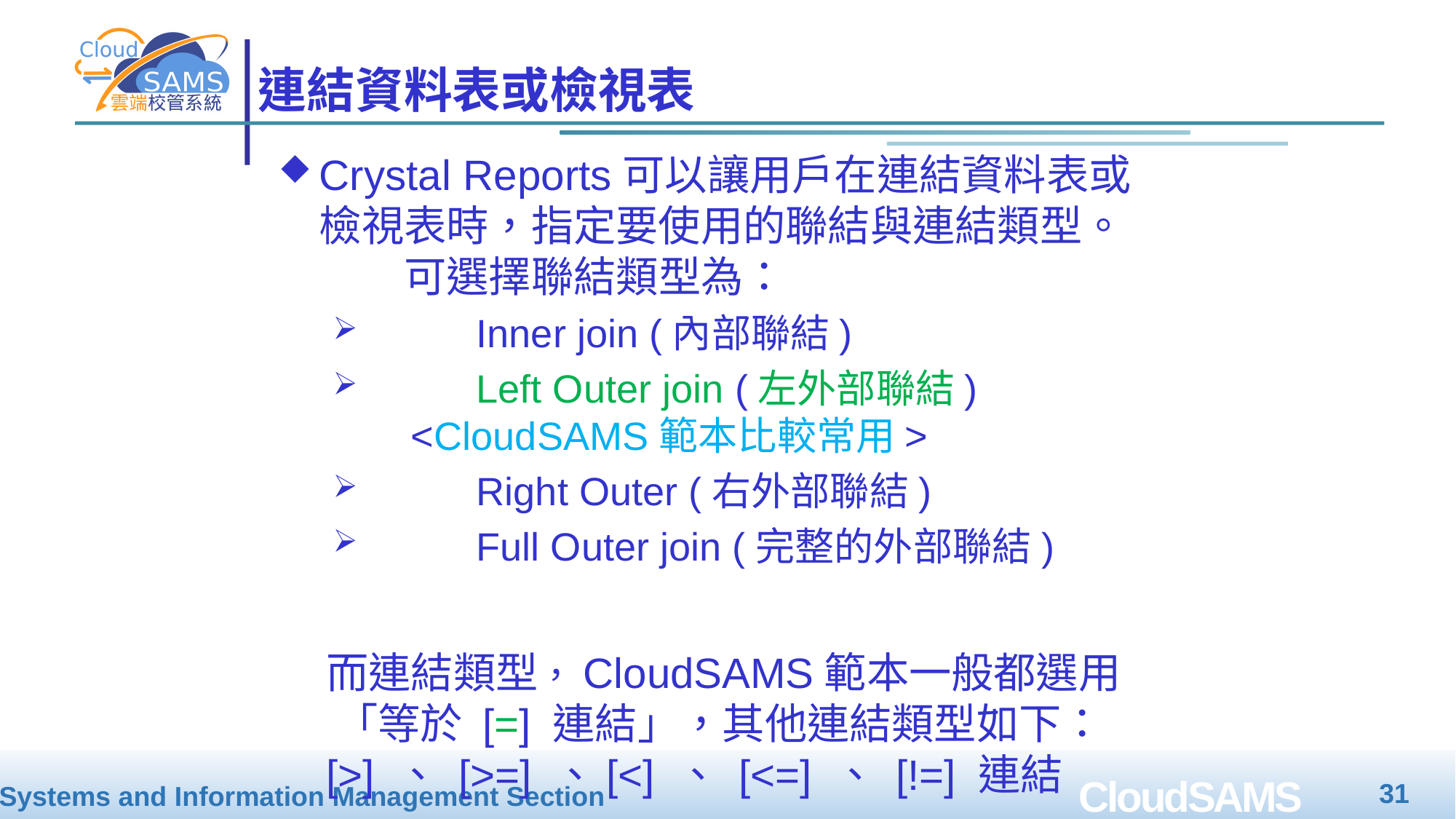

# 連結資料表或檢視表
Crystal Reports可以讓用戶在連結資料表或檢視表時，指定要使用的聯結與連結類型。           可選擇聯結類型為：
 	Inner join (內部聯結)
	Left Outer join (左外部聯結)                   <CloudSAMS範本比較常用>
	Right Outer (右外部聯結)
	Full Outer join (完整的外部聯結)

而連結類型，CloudSAMS範本一般都選用   「等於 [=] 連結」，其他連結類型如下：[>] 、 [>=] 、[<] 、 [<=] 、 [!=] 連結

31